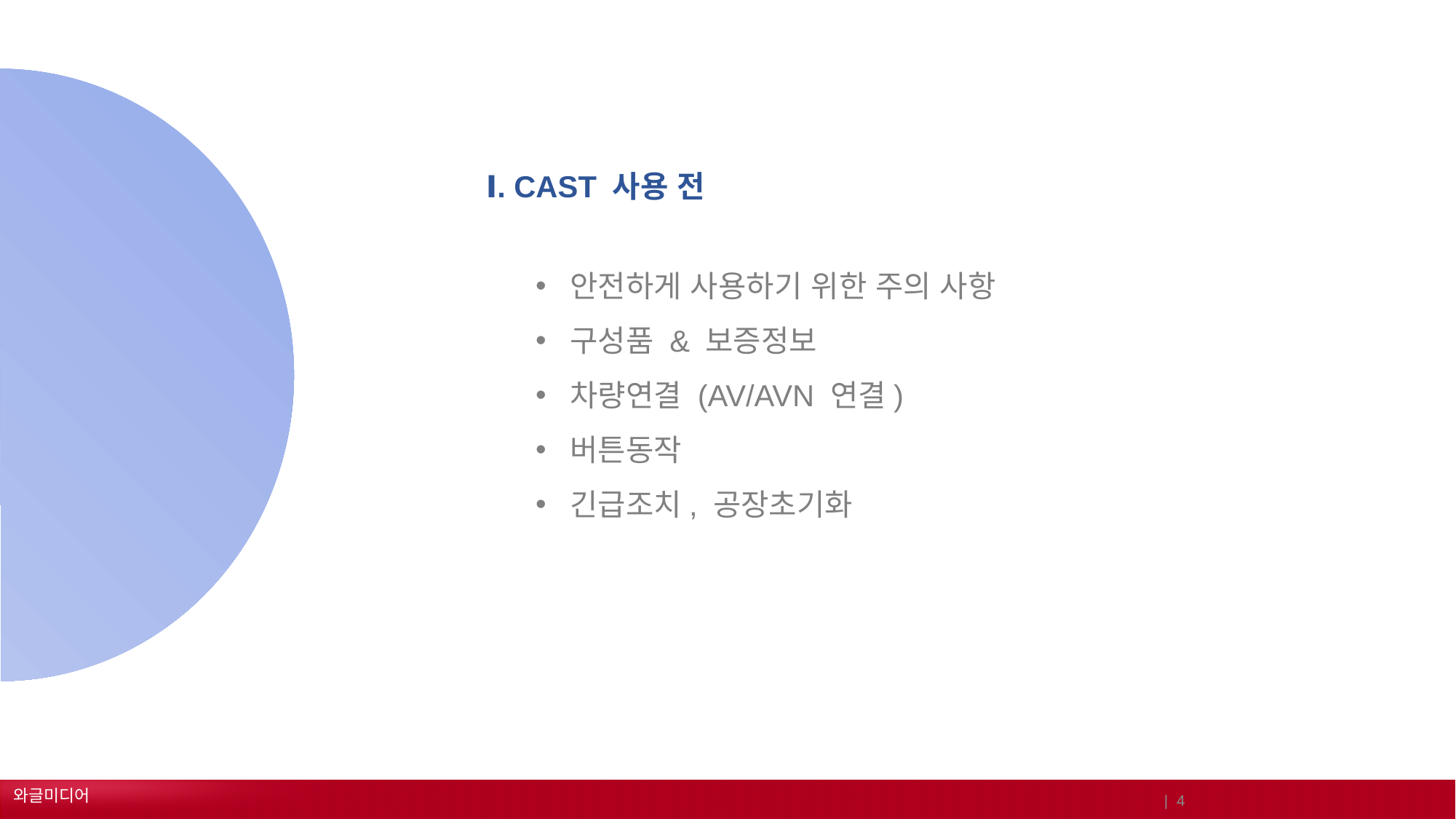

Ⅰ. CAST 사용 전
안전하게 사용하기 위한 주의 사항
구성품 & 보증정보
차량연결 (AV/AVN 연결)
버튼동작
긴급조치, 공장초기화